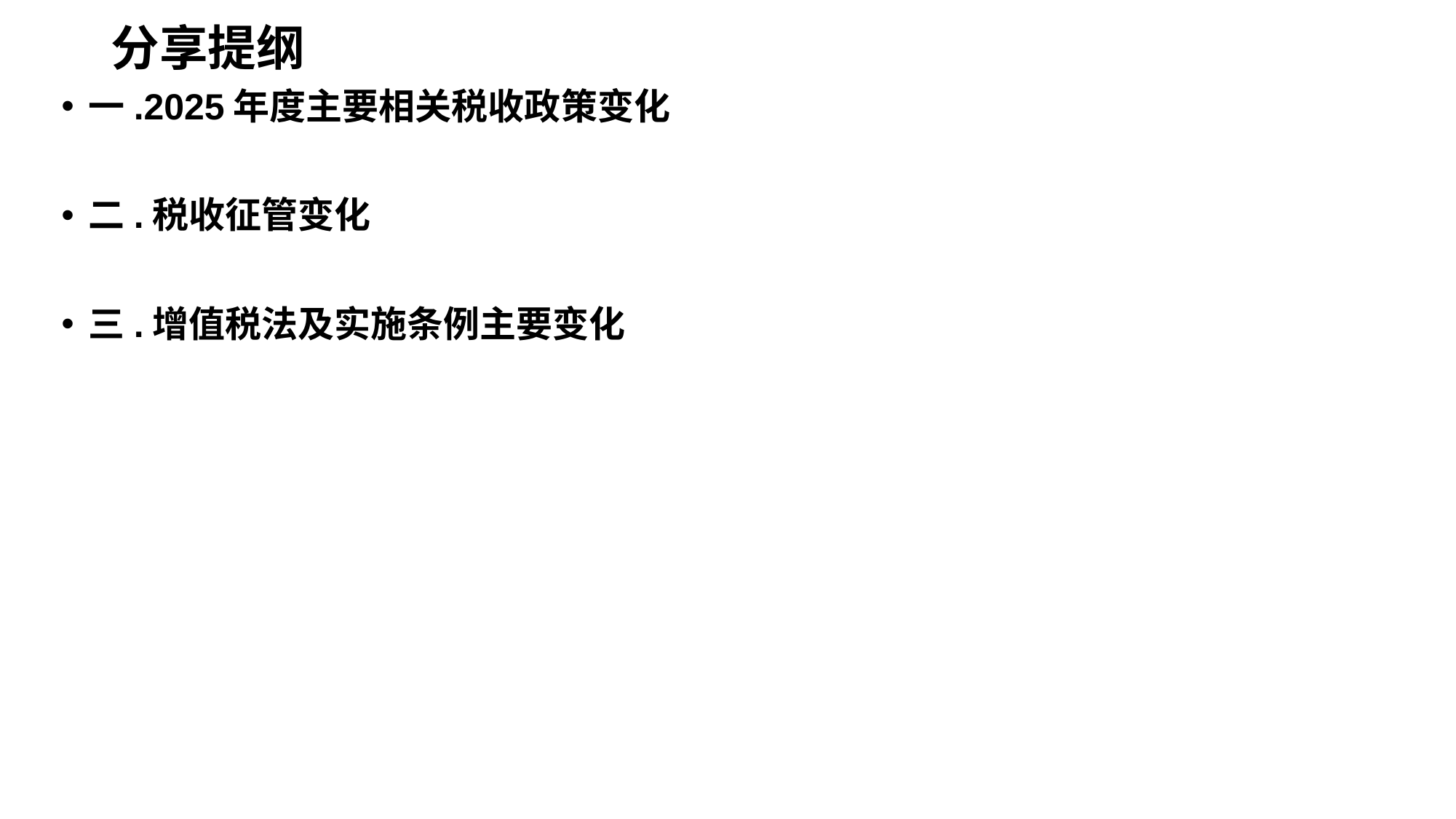

# 分享提纲
一.2025年度主要相关税收政策变化

二.税收征管变化

三.增值税法及实施条例主要变化